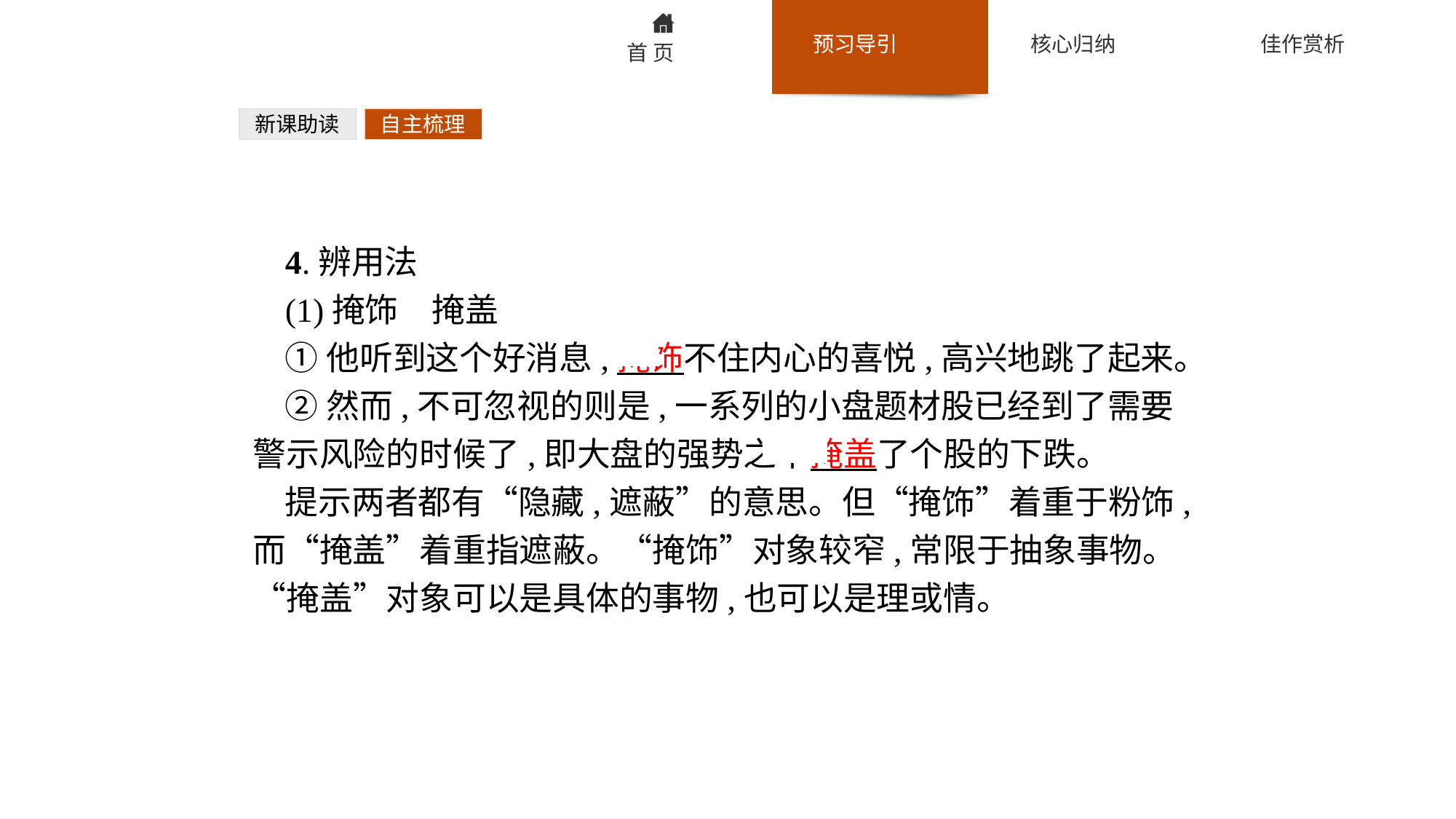

新课助读
自主梳理
4.辨用法
(1)掩饰　掩盖
①他听到这个好消息,掩饰不住内心的喜悦,高兴地跳了起来。
②然而,不可忽视的则是,一系列的小盘题材股已经到了需要警示风险的时候了,即大盘的强势之下掩盖了个股的下跌。
提示两者都有“隐藏,遮蔽”的意思。但“掩饰”着重于粉饰,而“掩盖”着重指遮蔽。“掩饰”对象较窄,常限于抽象事物。“掩盖”对象可以是具体的事物,也可以是理或情。